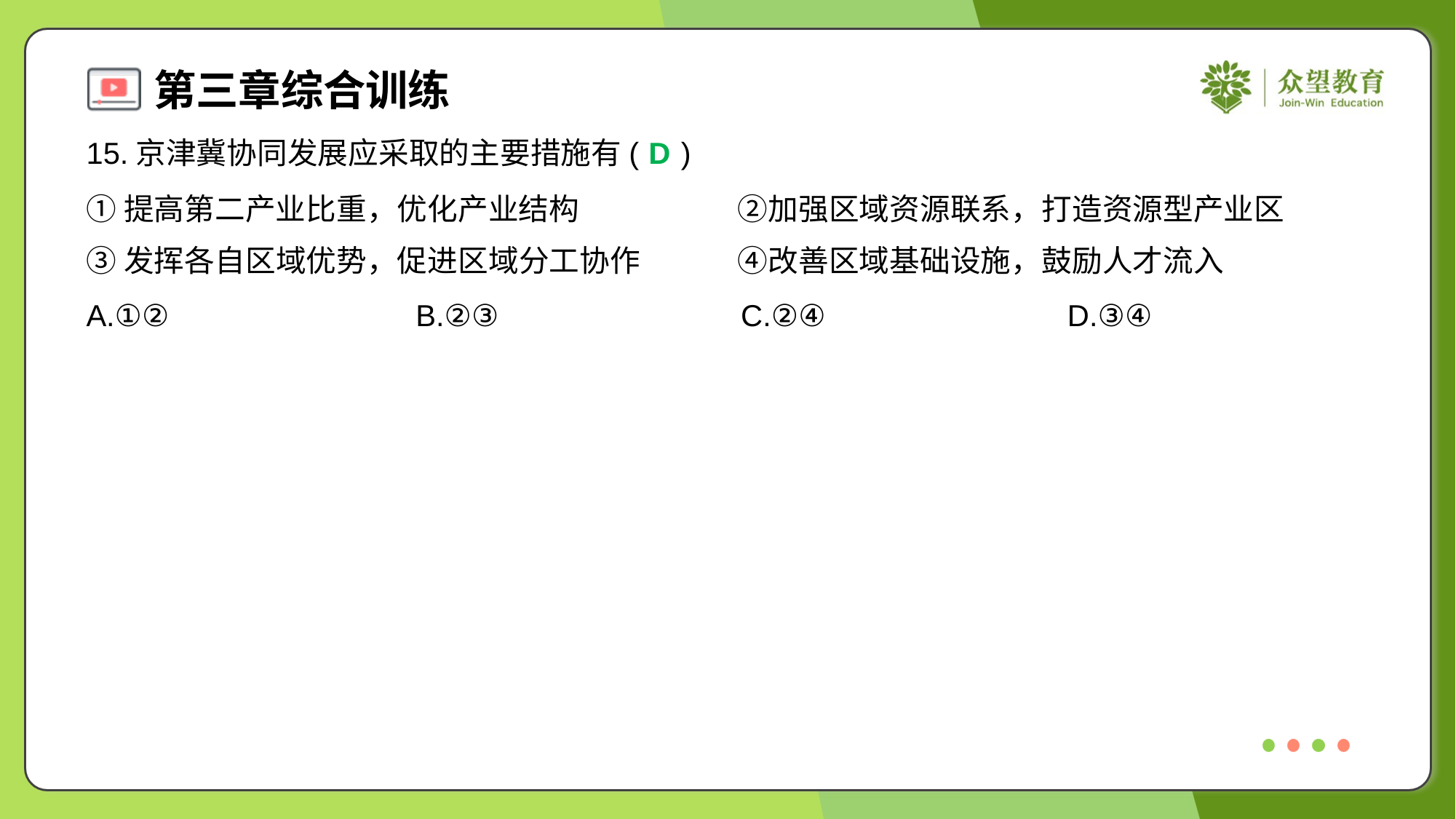

15.京津冀协同发展应采取的主要措施有(     )
D
①提高第二产业比重，优化产业结构	②加强区域资源联系，打造资源型产业区
③发挥各自区域优势，促进区域分工协作	④改善区域基础设施，鼓励人才流入
A.①②	B.②③	C.②④	D.③④